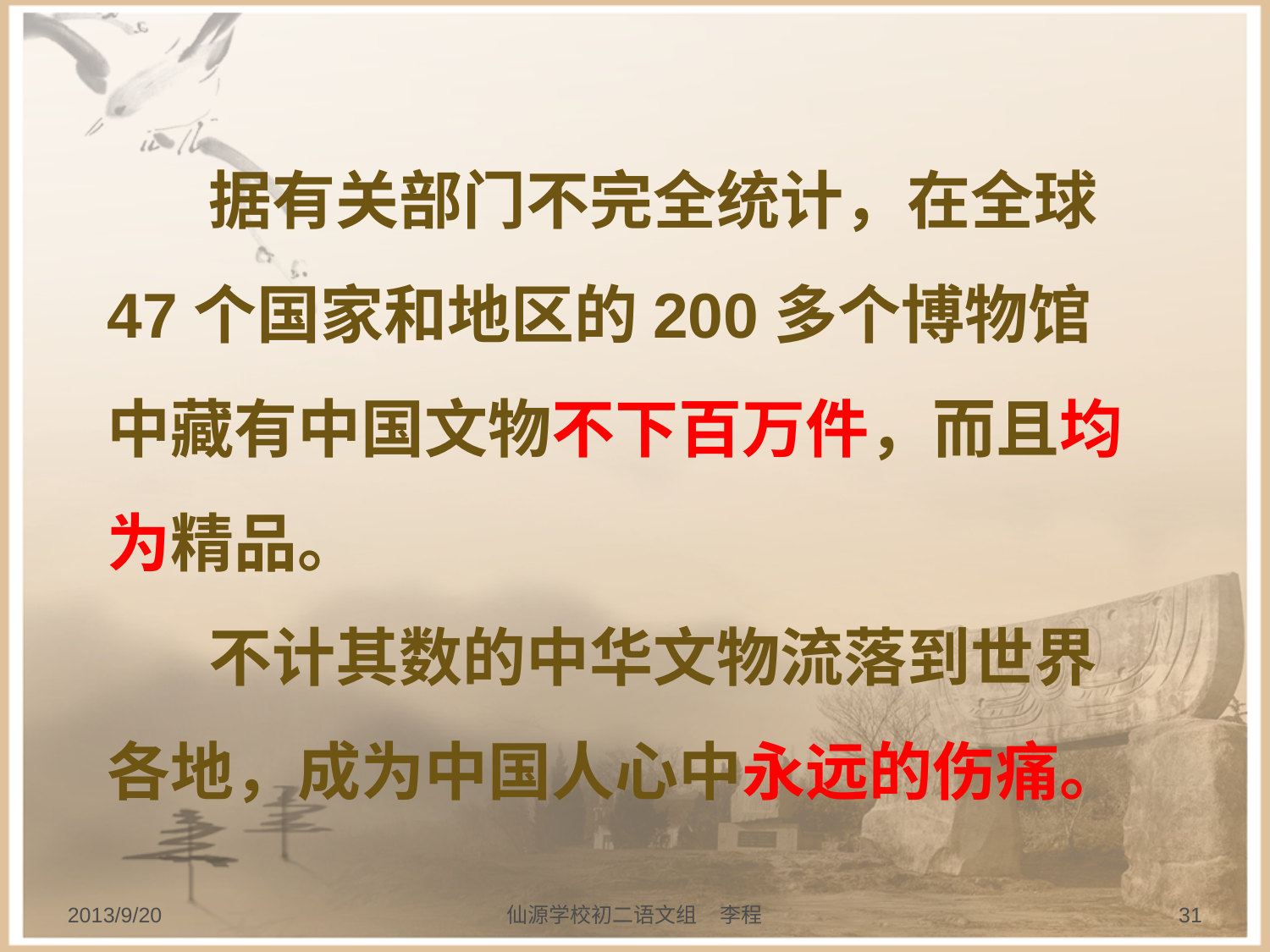

据有关部门不完全统计，在全球47个国家和地区的200多个博物馆中藏有中国文物不下百万件，而且均为精品。
      不计其数的中华文物流落到世界各地，成为中国人心中永远的伤痛。
2013/9/20
仙源学校初二语文组     李程
31